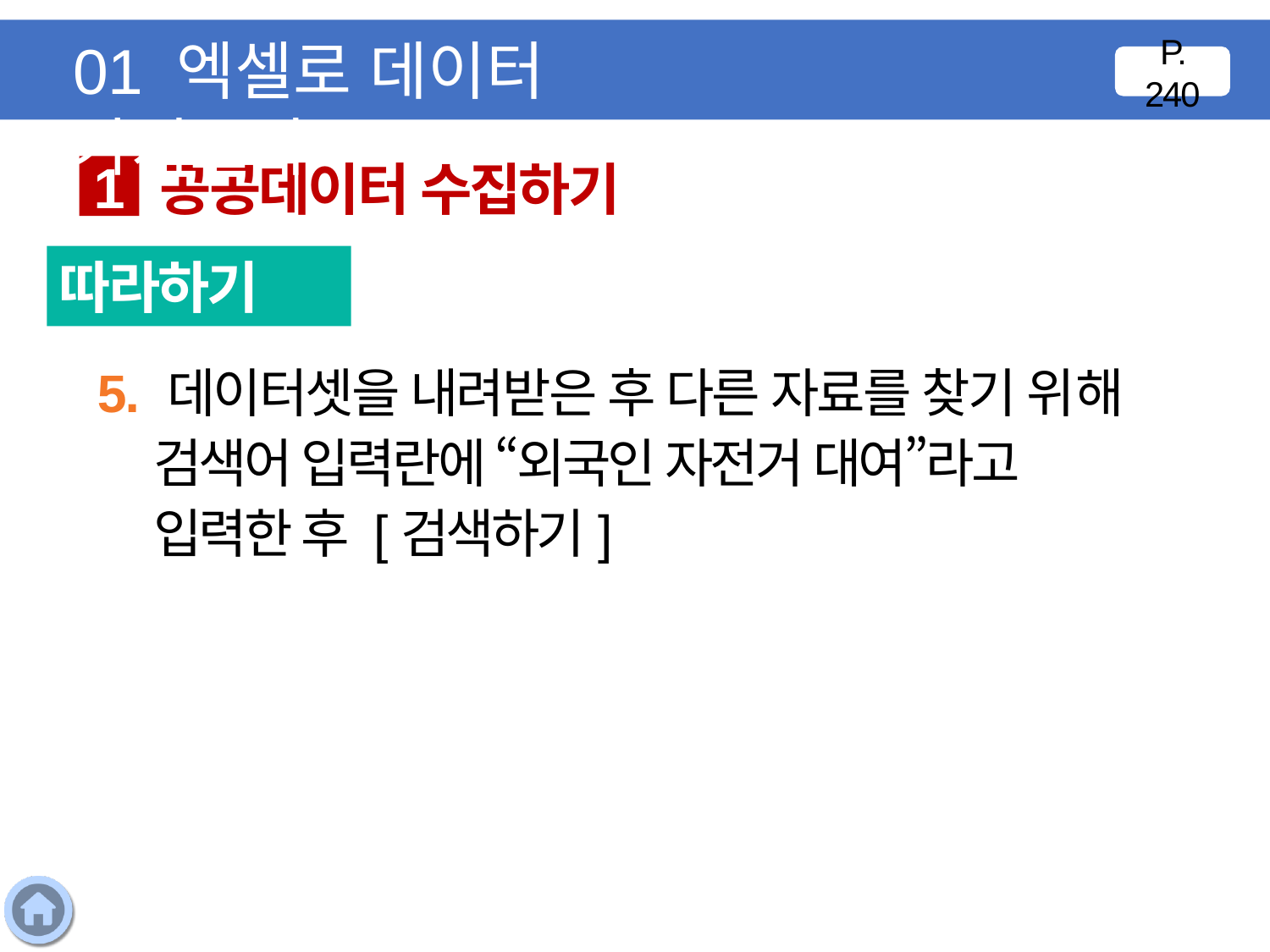

01 엑셀로 데이터 가져오기
P. 240
공공데이터 수집하기
1
따라하기
5. 데이터셋을 내려받은 후 다른 자료를 찾기 위해 검색어 입력란에 “외국인 자전거 대여”라고 입력한 후 [검색하기]